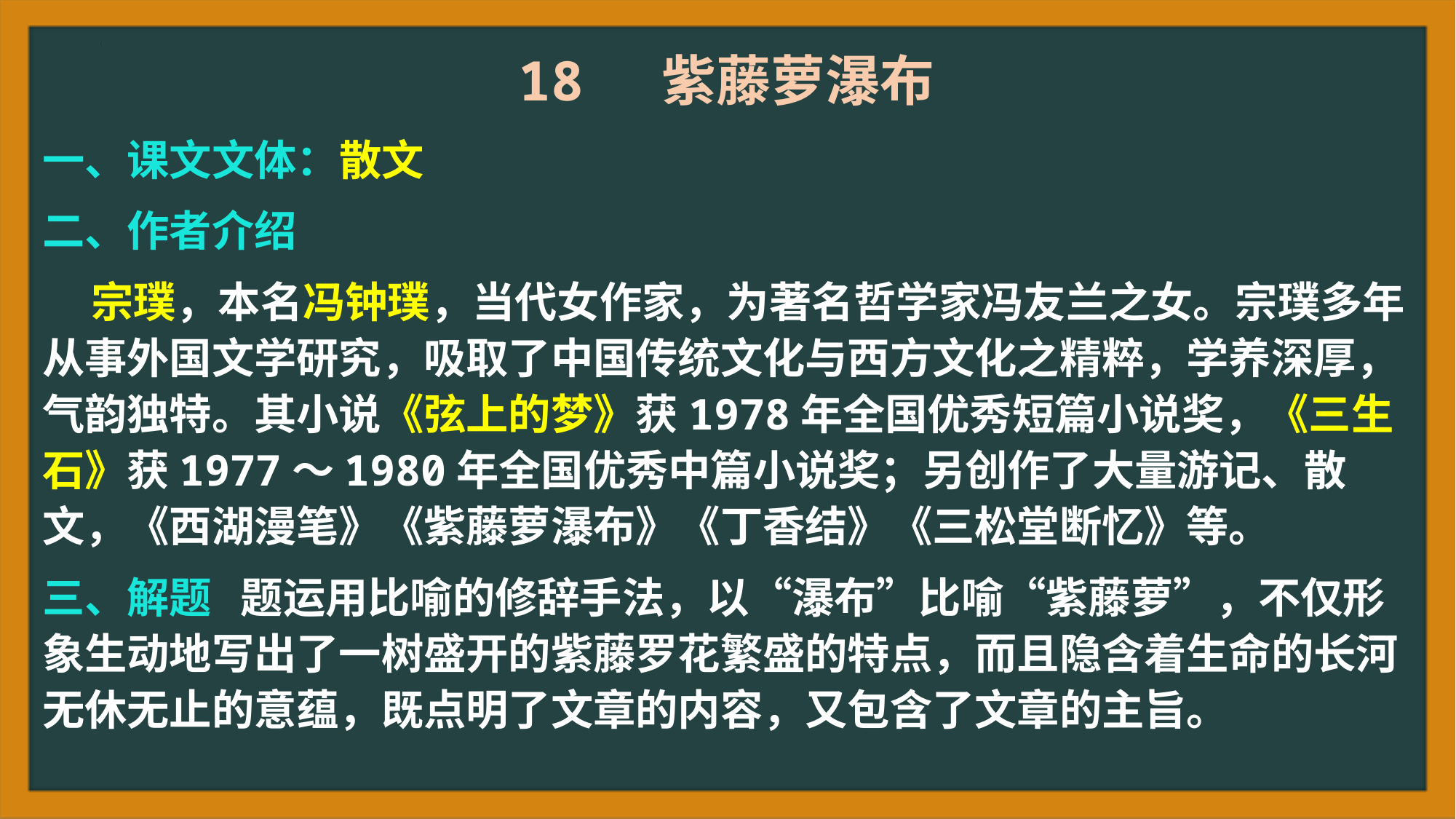

18  紫藤萝瀑布
一、课文文体：散文
二、作者介绍
    宗璞，本名冯钟璞，当代女作家，为著名哲学家冯友兰之女。宗璞多年从事外国文学研究，吸取了中国传统文化与西方文化之精粹，学养深厚，气韵独特。其小说《弦上的梦》获1978年全国优秀短篇小说奖，《三生石》获1977～1980年全国优秀中篇小说奖；另创作了大量游记、散文，《西湖漫笔》《紫藤萝瀑布》《丁香结》《三松堂断忆》等。
三、解题   题运用比喻的修辞手法，以“瀑布”比喻“紫藤萝”，不仅形象生动地写出了一树盛开的紫藤罗花繁盛的特点，而且隐含着生命的长河无休无止的意蕴，既点明了文章的内容，又包含了文章的主旨。